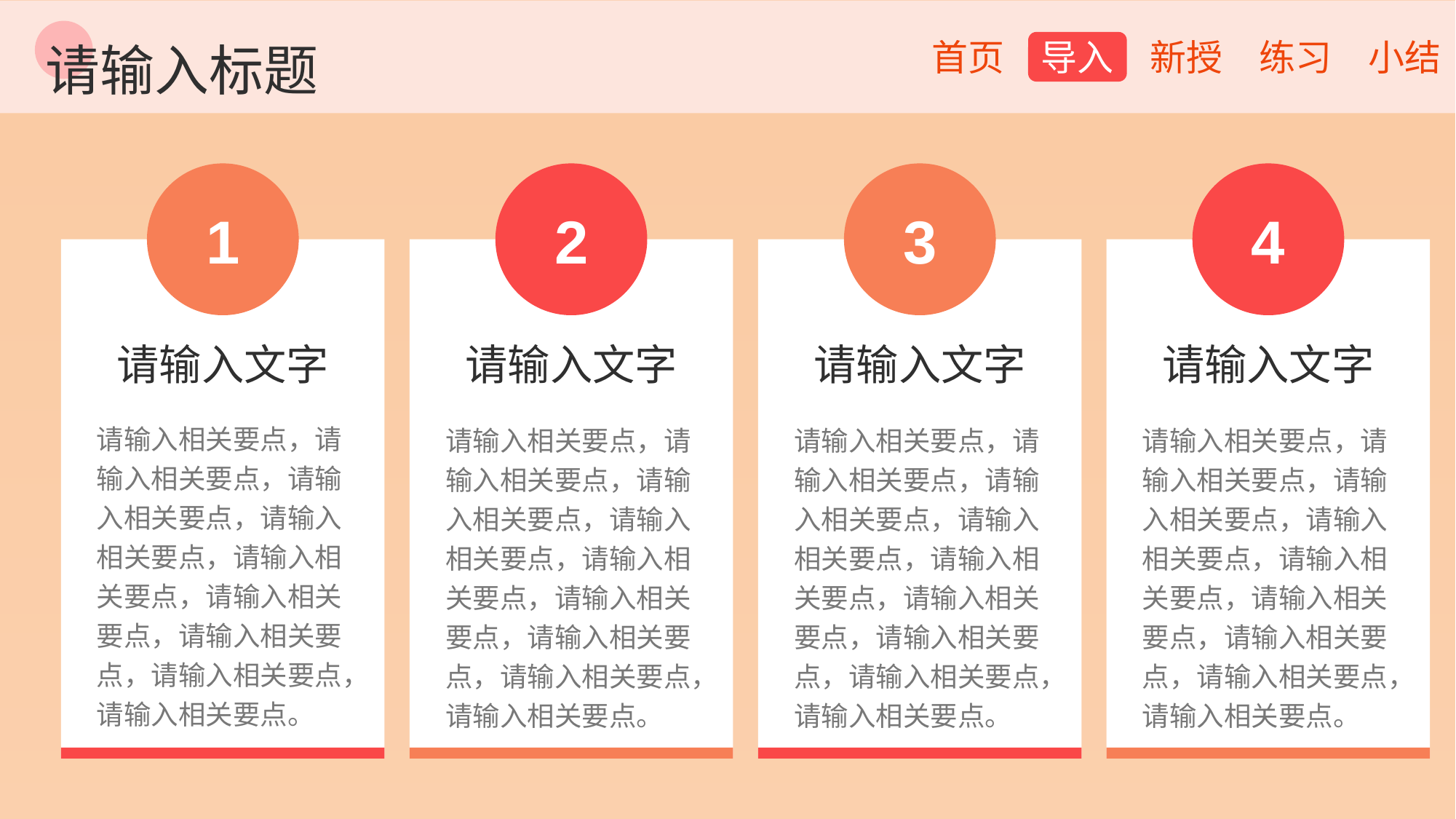

请输入标题
1

请输入文字
请输入相关要点，请输入相关要点，请输入相关要点，请输入相关要点，请输入相关要点，请输入相关要点，请输入相关要点，请输入相关要点，请输入相关要点。

2

请输入文字
请输入相关要点，请输入相关要点，请输入相关要点，请输入相关要点，请输入相关要点，请输入相关要点，请输入相关要点，请输入相关要点，请输入相关要点。

3

请输入文字
请输入相关要点，请输入相关要点，请输入相关要点，请输入相关要点，请输入相关要点，请输入相关要点，请输入相关要点，请输入相关要点，请输入相关要点。

4

请输入文字
请输入相关要点，请输入相关要点，请输入相关要点，请输入相关要点，请输入相关要点，请输入相关要点，请输入相关要点，请输入相关要点，请输入相关要点。